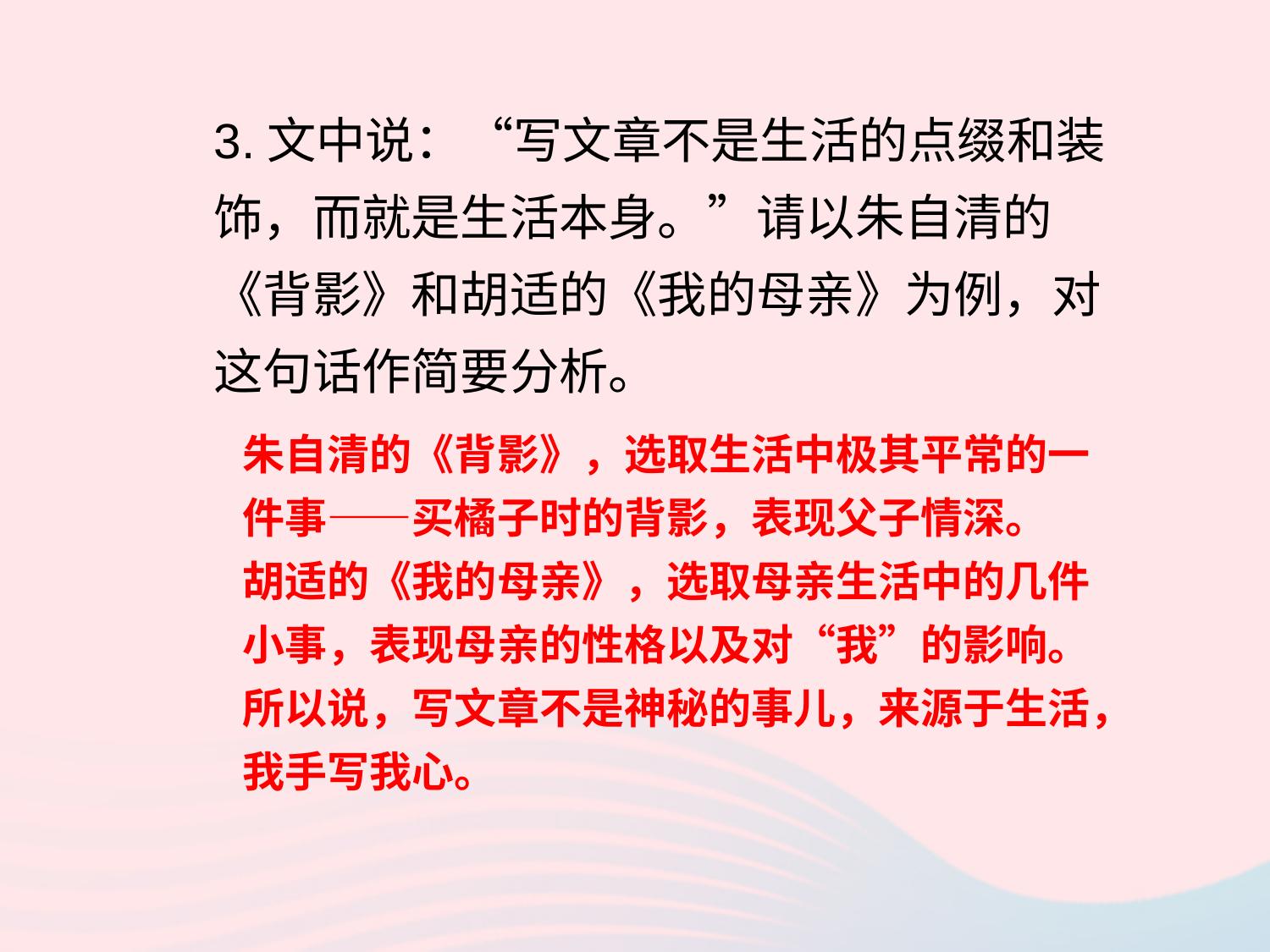

3.文中说：“写文章不是生活的点缀和装饰，而就是生活本身。”请以朱自清的《背影》和胡适的《我的母亲》为例，对这句话作简要分析。
朱自清的《背影》，选取生活中极其平常的一件事——买橘子时的背影，表现父子情深。
胡适的《我的母亲》，选取母亲生活中的几件小事，表现母亲的性格以及对“我”的影响。所以说，写文章不是神秘的事儿，来源于生活，我手写我心。